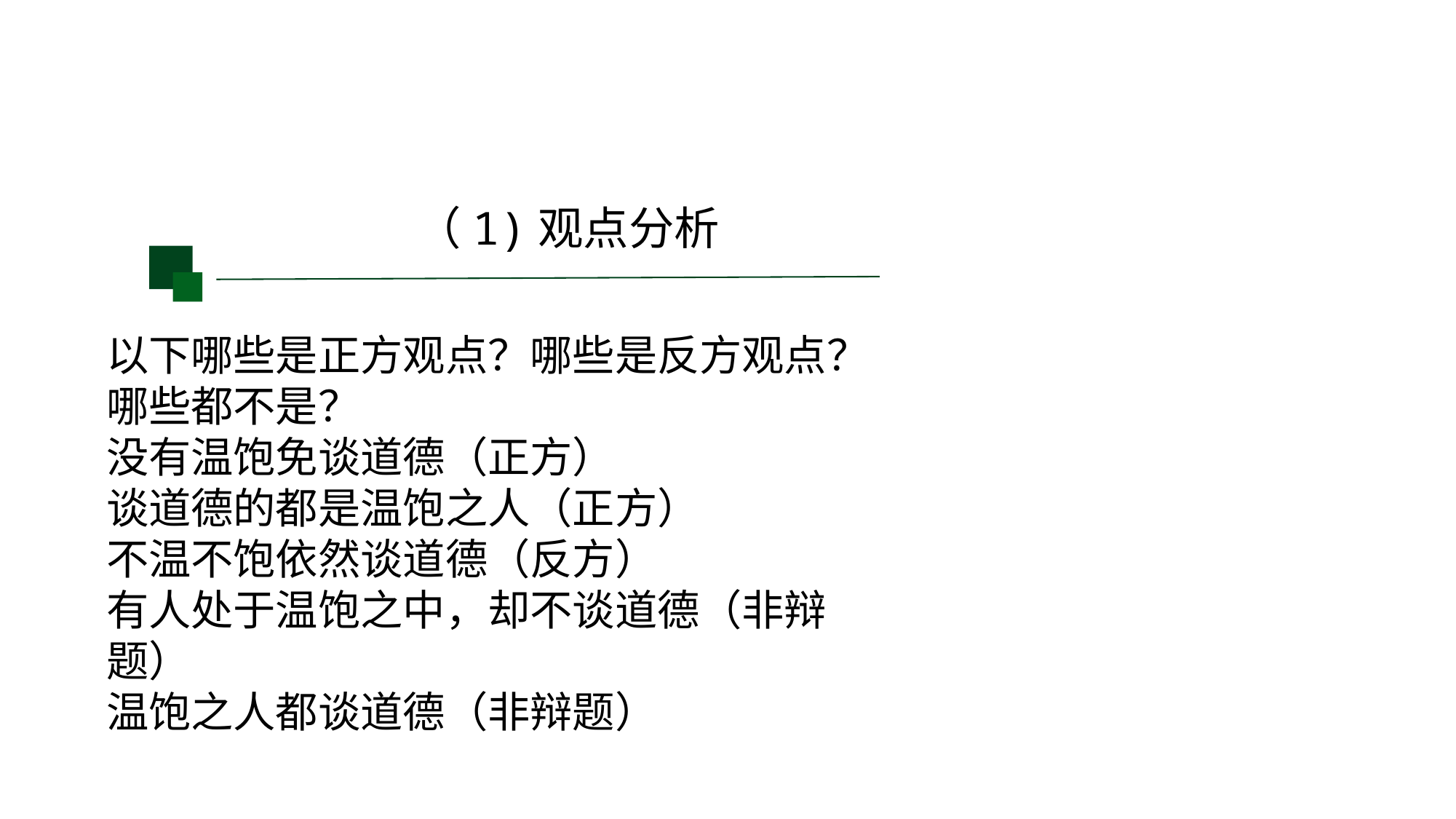

（1)观点分析

以下哪些是正方观点？哪些是反方观点？哪些都不是？
没有温饱免谈道德（正方）
谈道德的都是温饱之人（正方）
不温不饱依然谈道德（反方）
有人处于温饱之中，却不谈道德（非辩题）
温饱之人都谈道德（非辩题）